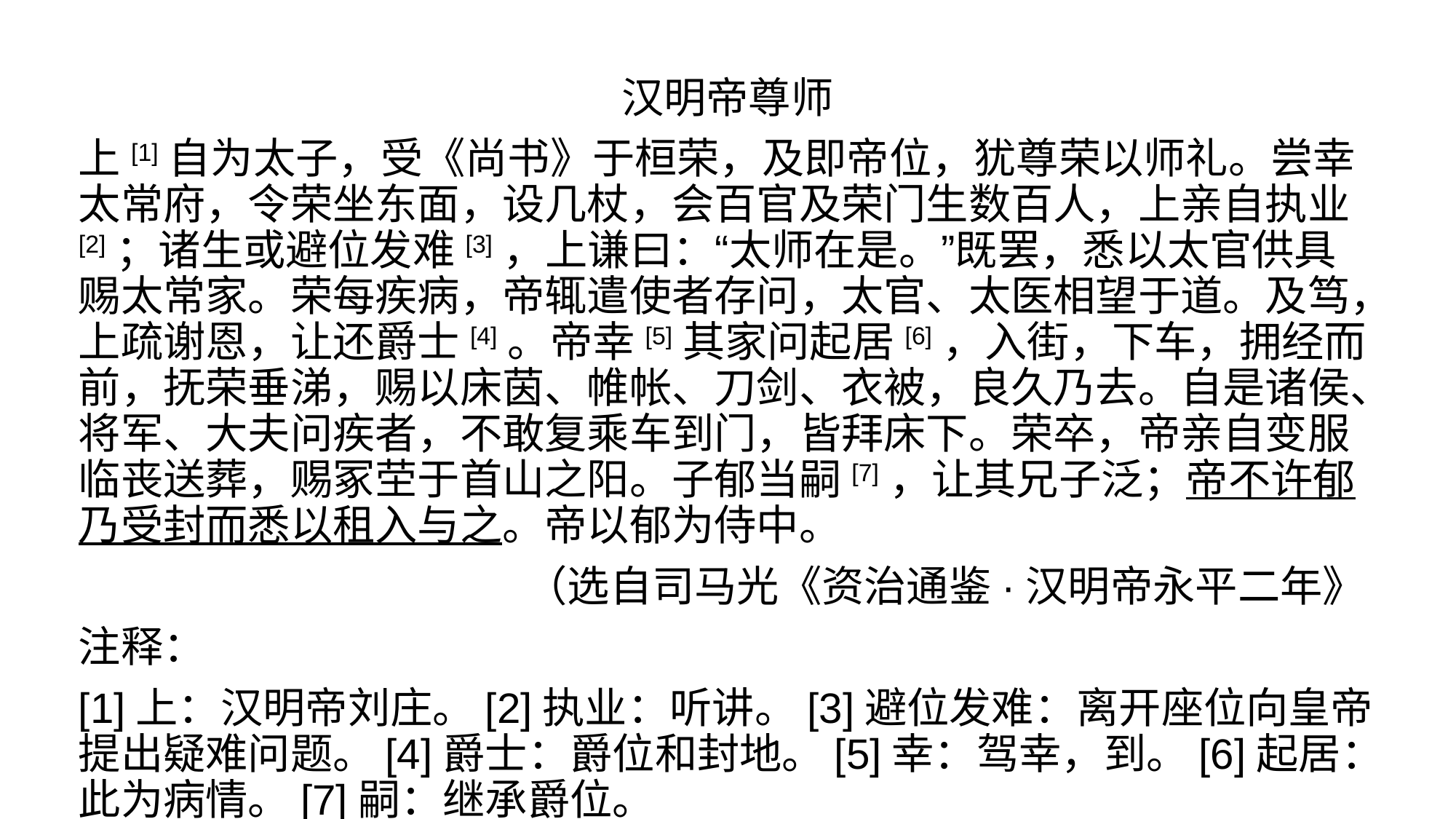

汉明帝尊师
上[1]自为太子，受《尚书》于桓荣，及即帝位，犹尊荣以师礼。尝幸太常府，令荣坐东面，设几杖，会百官及荣门生数百人，上亲自执业[2]；诸生或避位发难[3]，上谦曰：“太师在是。”既罢，悉以太官供具赐太常家。荣每疾病，帝辄遣使者存问，太官、太医相望于道。及笃，上疏谢恩，让还爵士[4]。帝幸[5]其家问起居[6]，入街，下车，拥经而前，抚荣垂涕，赐以床茵、帷帐、刀剑、衣被，良久乃去。自是诸侯、将军、大夫问疾者，不敢复乘车到门，皆拜床下。荣卒，帝亲自变服临丧送葬，赐冢茔于首山之阳。子郁当嗣[7]，让其兄子泛；帝不许郁乃受封而悉以租入与之。帝以郁为侍中。
（选自司马光《资治通鉴·汉明帝永平二年》
注释：
[1]上：汉明帝刘庄。[2]执业：听讲。[3]避位发难：离开座位向皇帝提出疑难问题。[4]爵士：爵位和封地。[5]幸：驾幸，到。[6]起居：此为病情。[7]嗣：继承爵位。